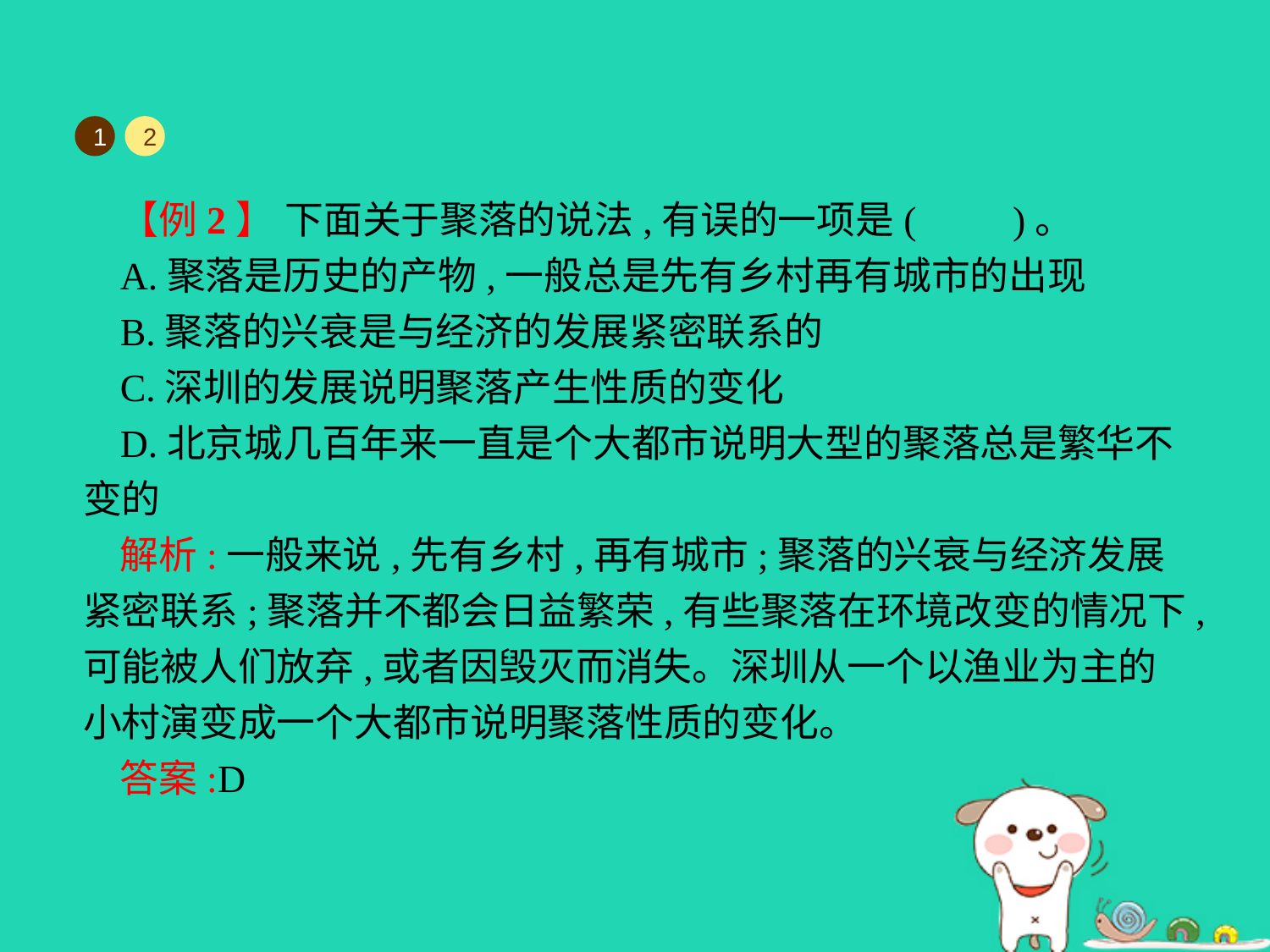

1
2
【例2】 下面关于聚落的说法,有误的一项是(　　)。
A.聚落是历史的产物,一般总是先有乡村再有城市的出现
B.聚落的兴衰是与经济的发展紧密联系的
C.深圳的发展说明聚落产生性质的变化
D.北京城几百年来一直是个大都市说明大型的聚落总是繁华不变的
解析:一般来说,先有乡村,再有城市;聚落的兴衰与经济发展紧密联系;聚落并不都会日益繁荣,有些聚落在环境改变的情况下,可能被人们放弃,或者因毁灭而消失。深圳从一个以渔业为主的小村演变成一个大都市说明聚落性质的变化。
答案:D